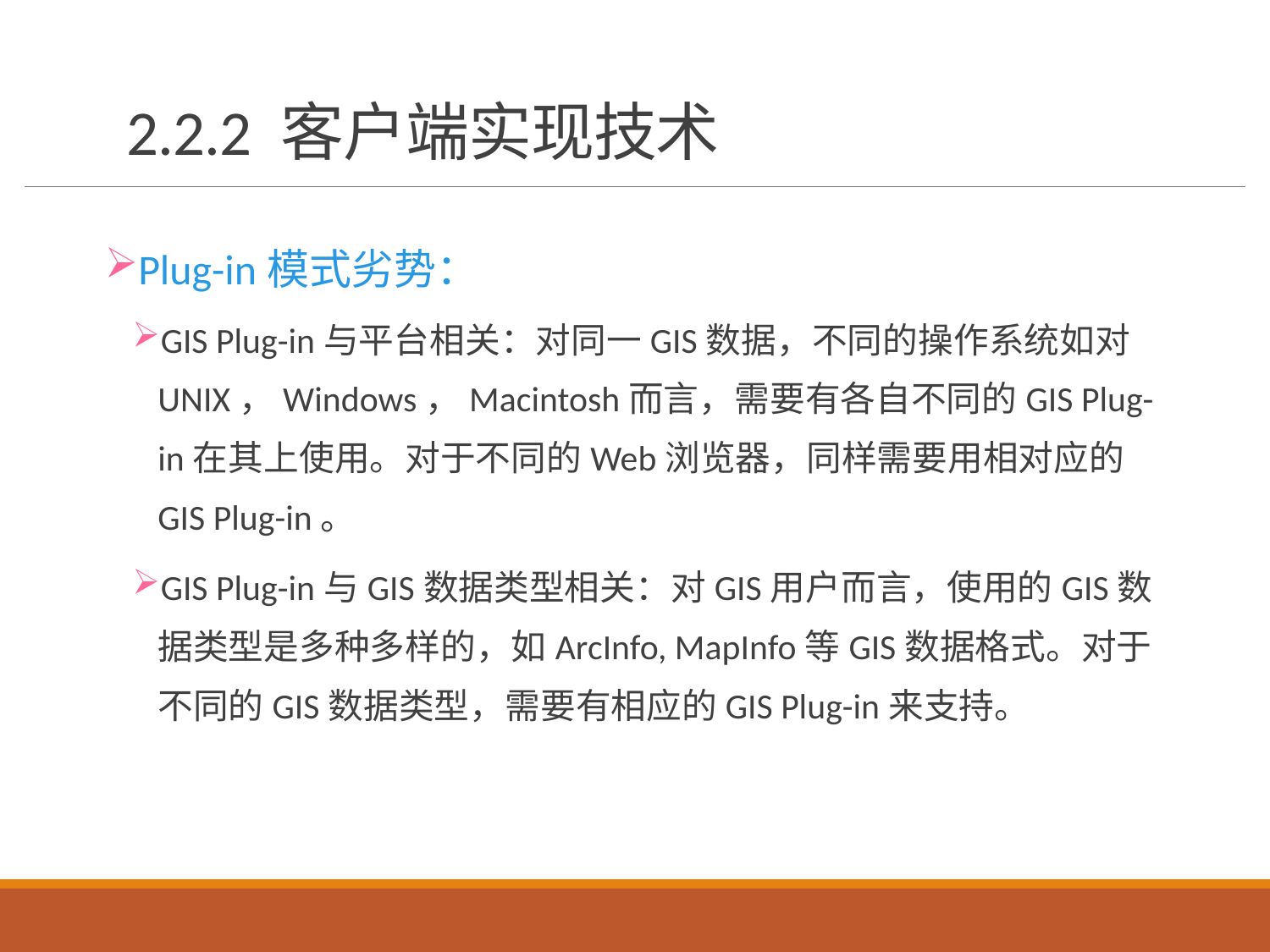

# 2.2.2 客户端实现技术
Plug-in模式劣势：
GIS Plug-in与平台相关：对同一GIS数据，不同的操作系统如对UNIX，Windows，Macintosh而言，需要有各自不同的GIS Plug-in在其上使用。对于不同的Web浏览器，同样需要用相对应的GIS Plug-in。
GIS Plug-in与GIS数据类型相关：对GIS用户而言，使用的GIS数据类型是多种多样的，如ArcInfo, MapInfo等GIS数据格式。对于不同的GIS数据类型，需要有相应的GIS Plug-in来支持。